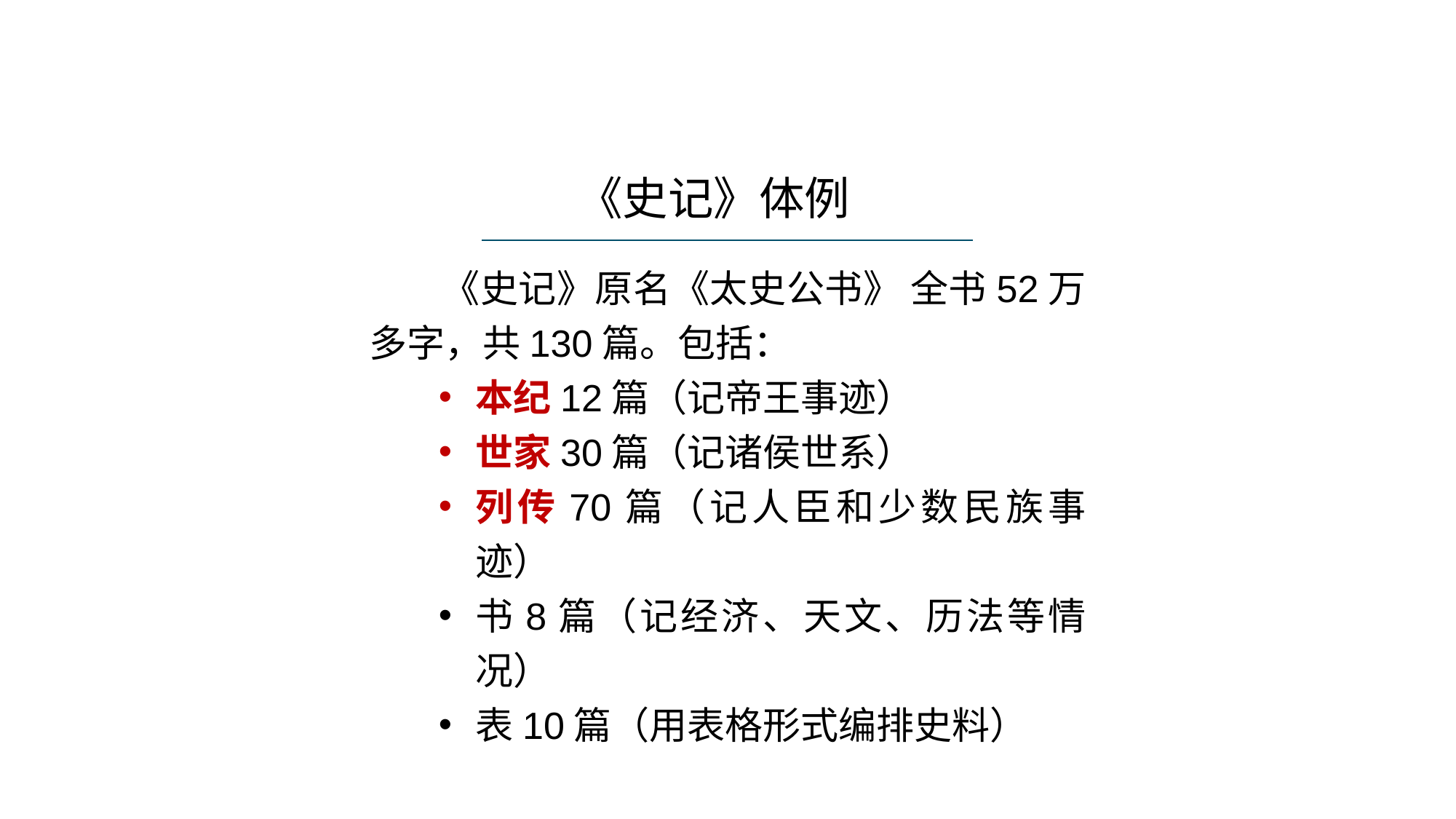

《史记》体例
       《史记》原名《太史公书》 全书52万多字，共130篇。包括：
本纪12篇（记帝王事迹）
世家30篇（记诸侯世系）
列传70篇（记人臣和少数民族事迹）
书8篇（记经济、天文、历法等情况）
表10篇（用表格形式编排史料）